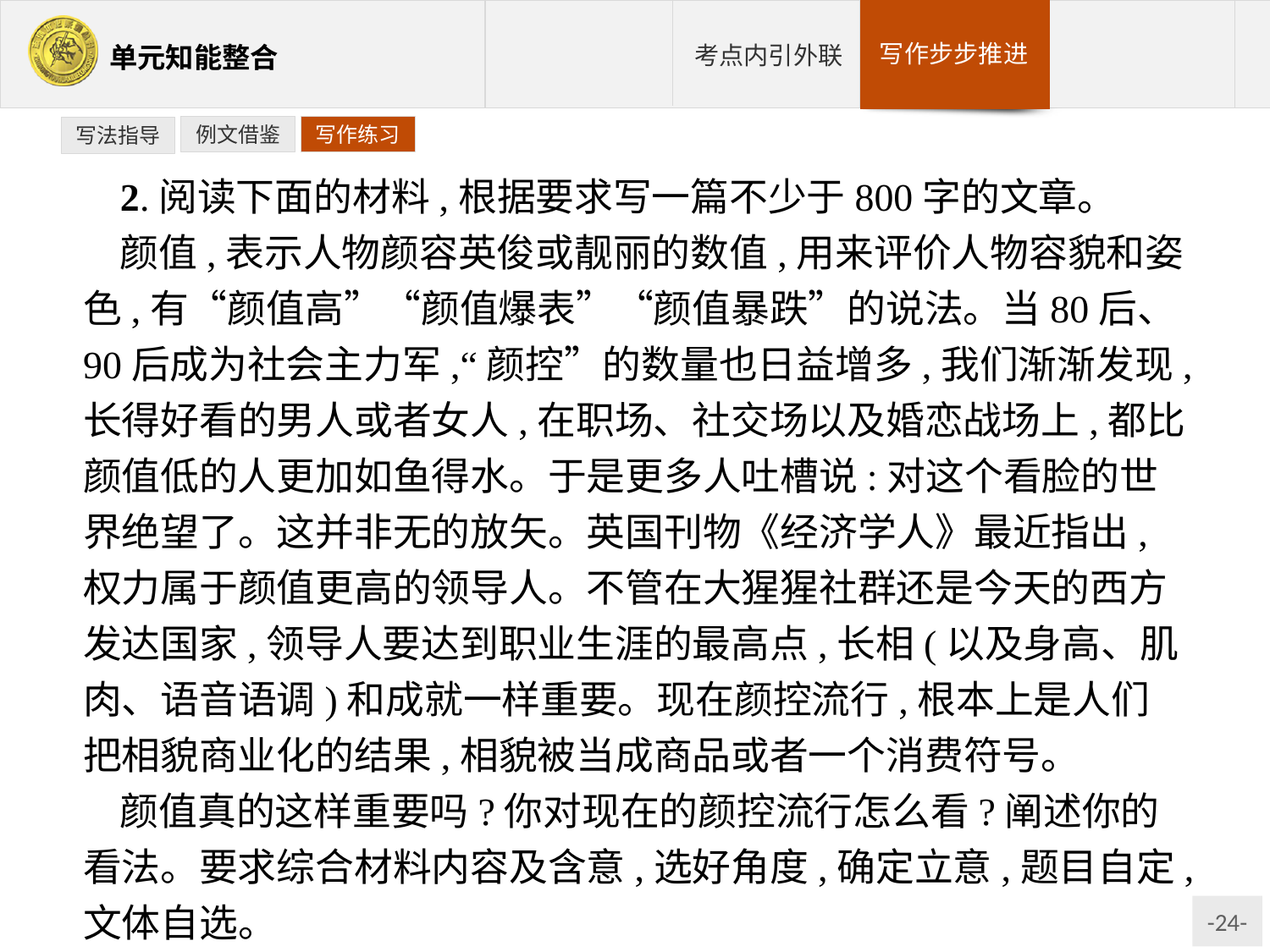

例文借鉴
写作练习
写法指导
2.阅读下面的材料,根据要求写一篇不少于800字的文章。
颜值,表示人物颜容英俊或靓丽的数值,用来评价人物容貌和姿色,有“颜值高”“颜值爆表”“颜值暴跌”的说法。当80后、90后成为社会主力军,“颜控”的数量也日益增多,我们渐渐发现,长得好看的男人或者女人,在职场、社交场以及婚恋战场上,都比颜值低的人更加如鱼得水。于是更多人吐槽说:对这个看脸的世界绝望了。这并非无的放矢。英国刊物《经济学人》最近指出,权力属于颜值更高的领导人。不管在大猩猩社群还是今天的西方发达国家,领导人要达到职业生涯的最高点,长相(以及身高、肌肉、语音语调)和成就一样重要。现在颜控流行,根本上是人们把相貌商业化的结果,相貌被当成商品或者一个消费符号。
颜值真的这样重要吗?你对现在的颜控流行怎么看?阐述你的看法。要求综合材料内容及含意,选好角度,确定立意,题目自定,文体自选。